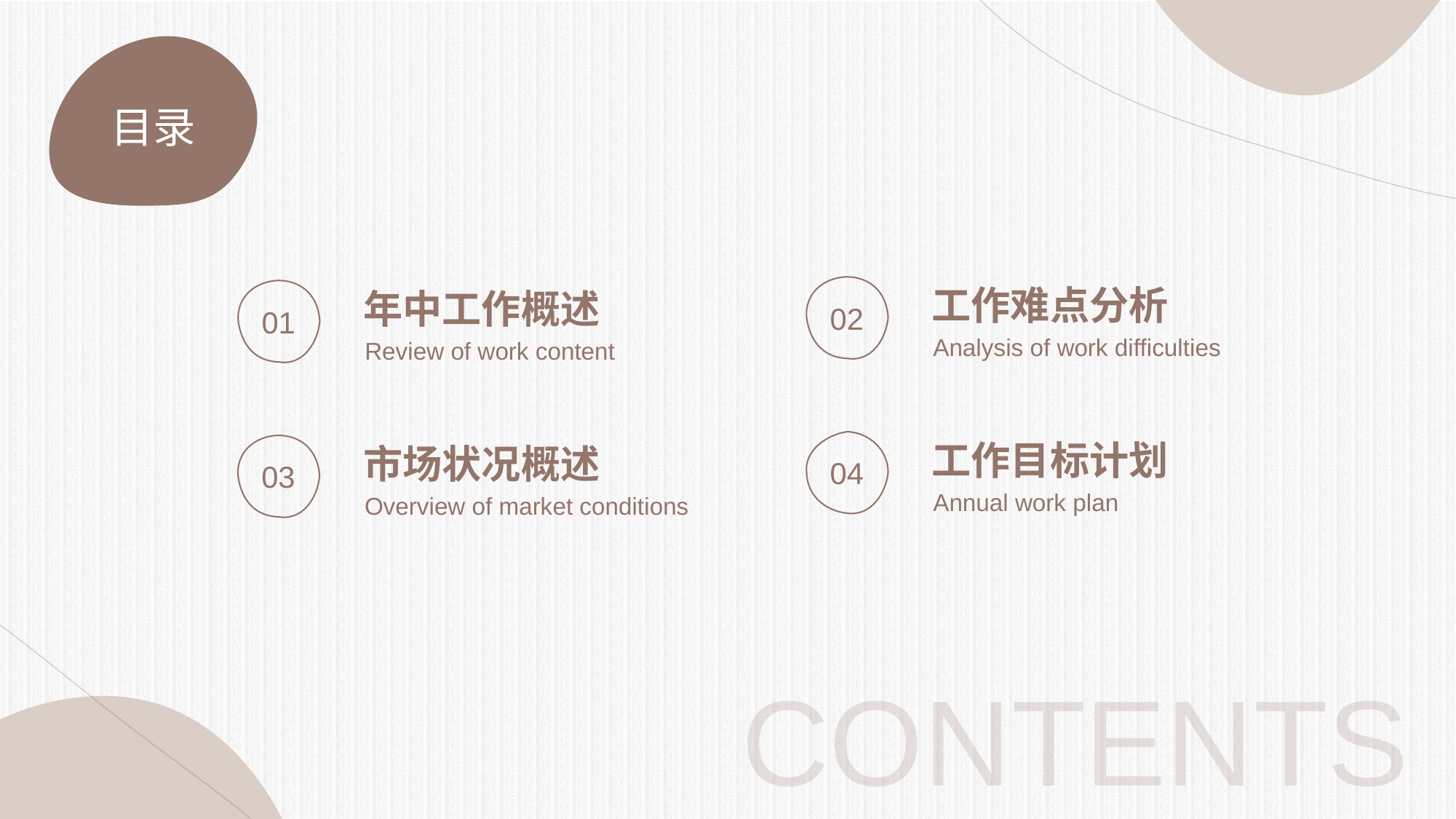

51PPT模板网   www.5 1pptmoban.com

目录
工作难点分析

02
Analysis of work difficulties
年中工作概述

01
Review of work content
工作目标计划

04
Annual work plan
市场状况概述

03
Overview of market conditions
CONTENTS